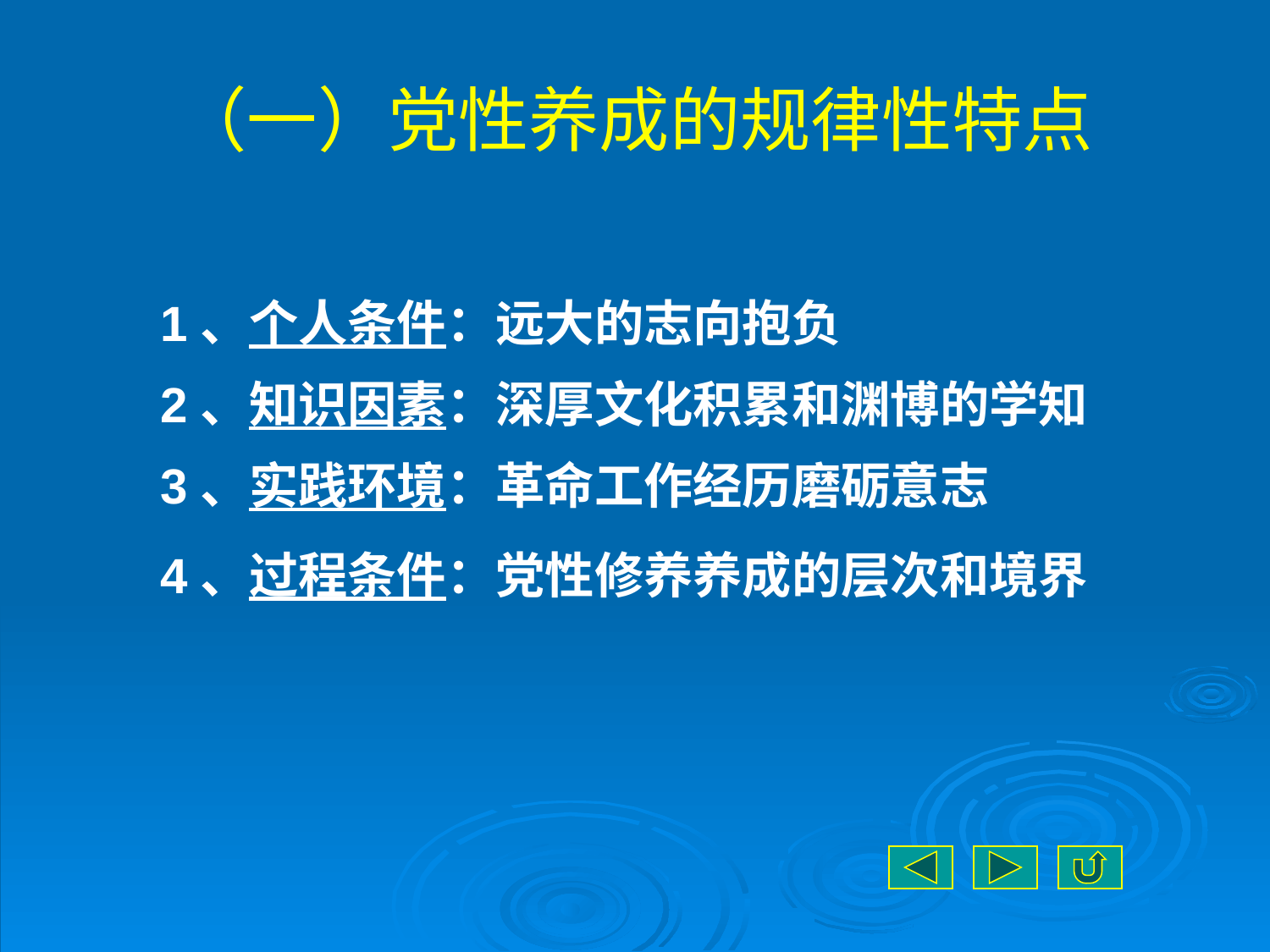

# （一）党性养成的规律性特点
1、个人条件：远大的志向抱负
2、知识因素：深厚文化积累和渊博的学知
3、实践环境：革命工作经历磨砺意志
4、过程条件：党性修养养成的层次和境界